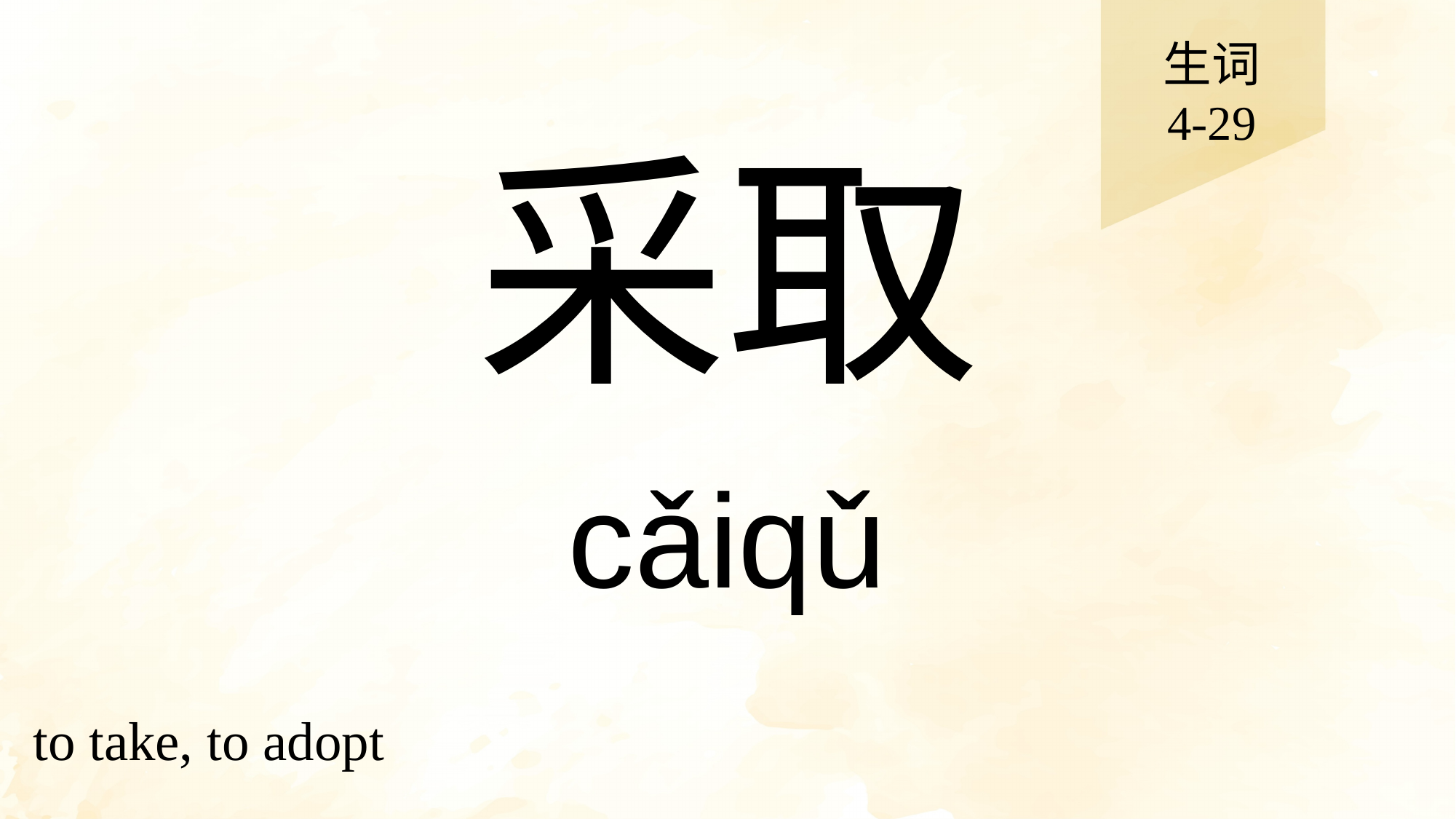

生词
4-29
# 采取
cǎiqǔ
to take, to adopt